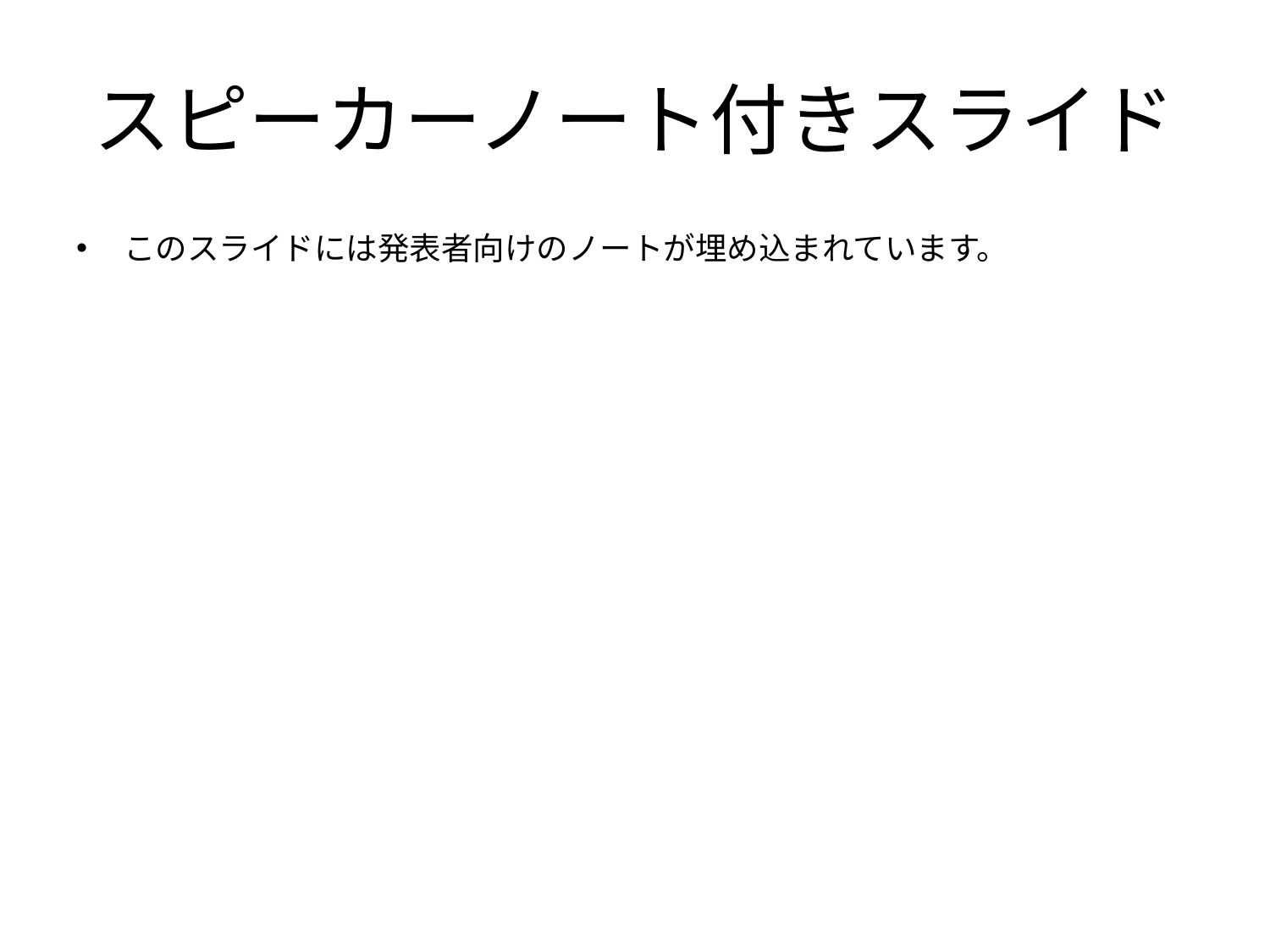

# スピーカーノート付きスライド
このスライドには発表者向けのノートが埋め込まれています。